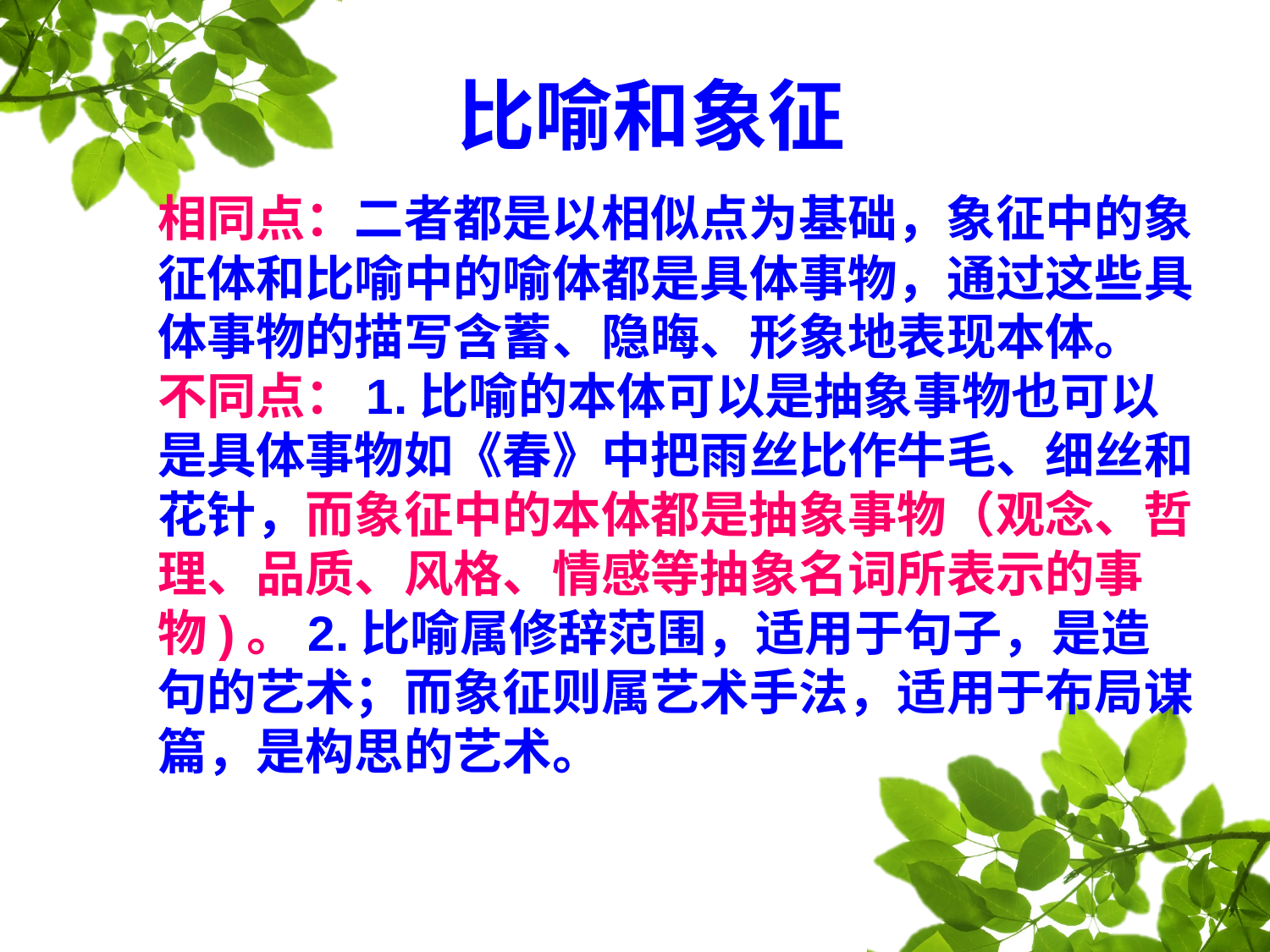

比喻和象征
相同点：二者都是以相似点为基础，象征中的象征体和比喻中的喻体都是具体事物，通过这些具体事物的描写含蓄、隐晦、形象地表现本体。
不同点：1.比喻的本体可以是抽象事物也可以是具体事物如《春》中把雨丝比作牛毛、细丝和花针，而象征中的本体都是抽象事物（观念、哲理、品质、风格、情感等抽象名词所表示的事物)。2.比喻属修辞范围，适用于句子，是造句的艺术；而象征则属艺术手法，适用于布局谋篇，是构思的艺术。